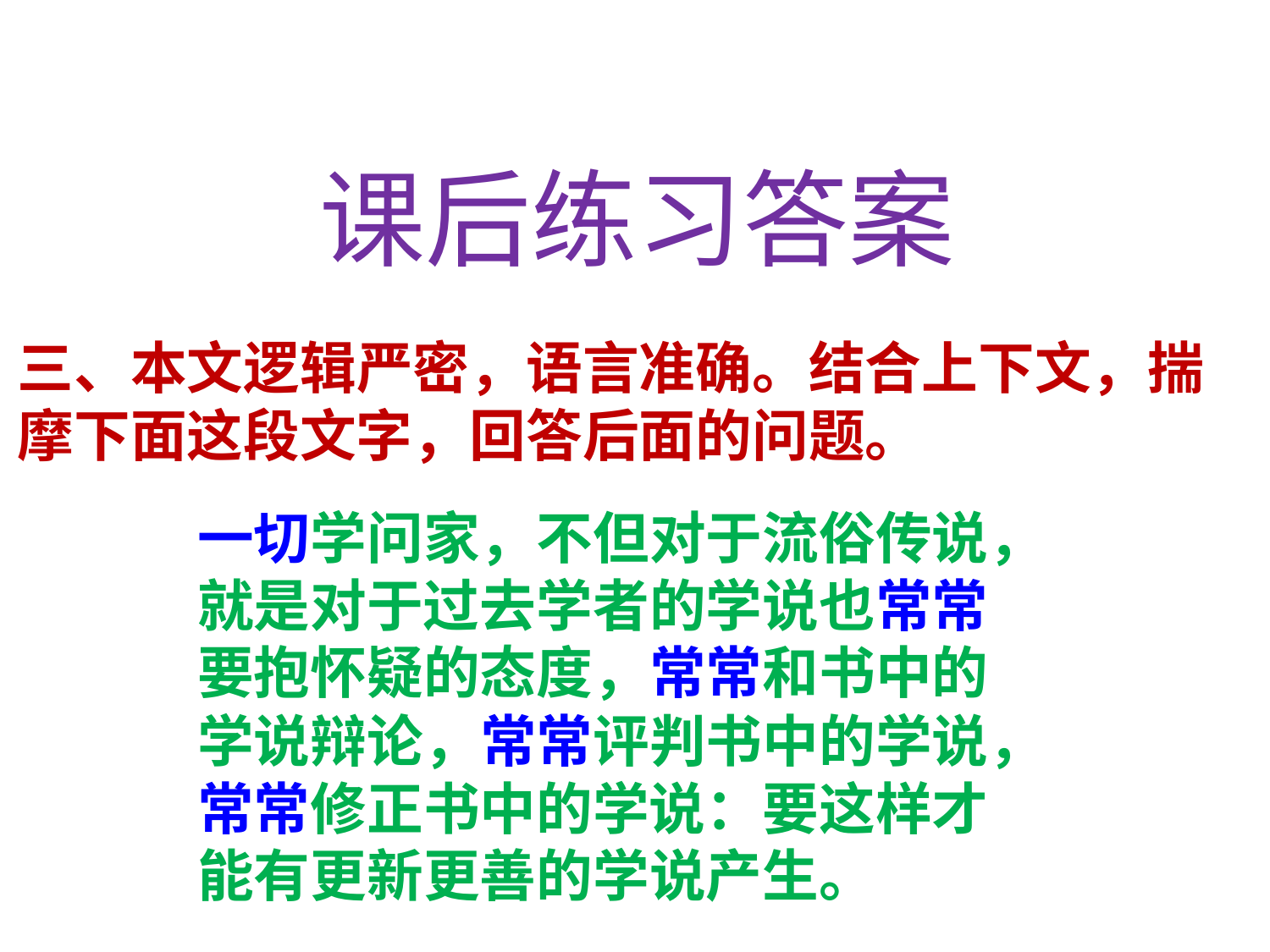

课后练习答案
三、本文逻辑严密，语言准确。结合上下文，揣摩下面这段文字，回答后面的问题。
一切学问家，不但对于流俗传说，就是对于过去学者的学说也常常要抱怀疑的态度，常常和书中的学说辩论，常常评判书中的学说，常常修正书中的学说：要这样才能有更新更善的学说产生。